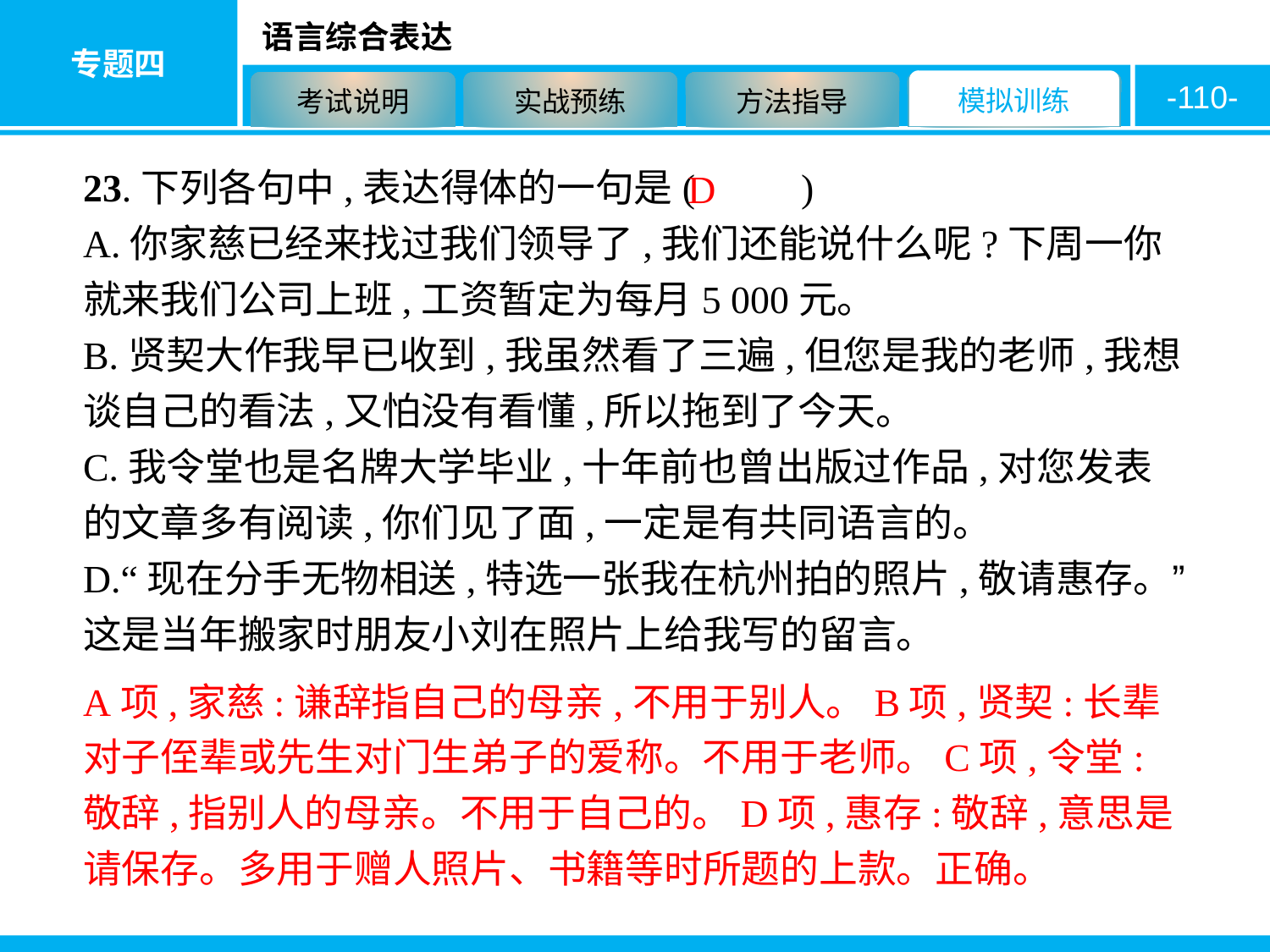

-110-
23.下列各句中,表达得体的一句是( 　　)
A.你家慈已经来找过我们领导了,我们还能说什么呢?下周一你就来我们公司上班,工资暂定为每月5 000元。
B.贤契大作我早已收到,我虽然看了三遍,但您是我的老师,我想谈自己的看法,又怕没有看懂,所以拖到了今天。
C.我令堂也是名牌大学毕业,十年前也曾出版过作品,对您发表的文章多有阅读,你们见了面,一定是有共同语言的。
D.“现在分手无物相送,特选一张我在杭州拍的照片,敬请惠存。”这是当年搬家时朋友小刘在照片上给我写的留言。
D
A项,家慈:谦辞指自己的母亲,不用于别人。B项,贤契:长辈对子侄辈或先生对门生弟子的爱称。不用于老师。C项,令堂:敬辞,指别人的母亲。不用于自己的。D项,惠存:敬辞,意思是请保存。多用于赠人照片、书籍等时所题的上款。正确。